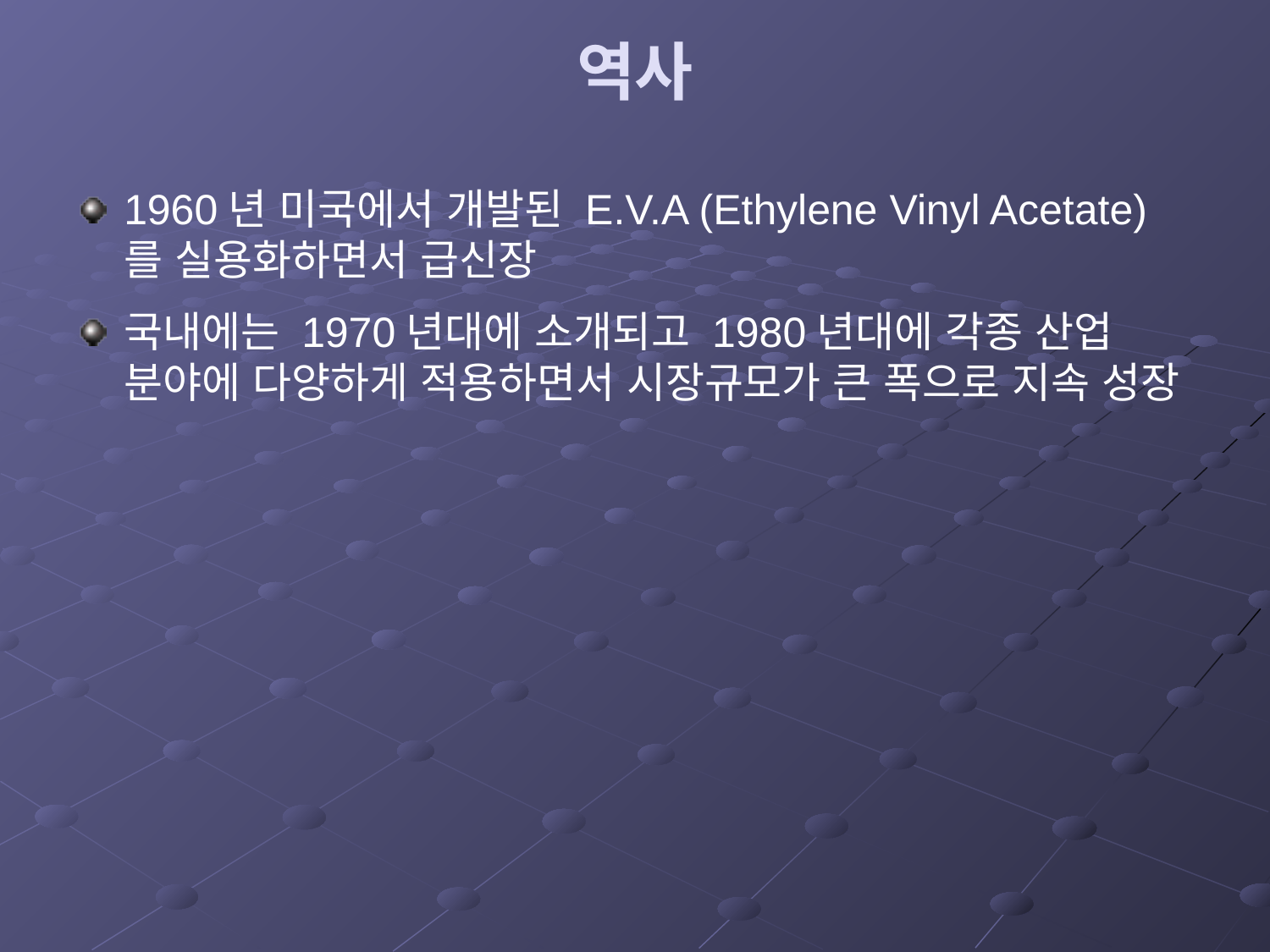

# 역사
1960년 미국에서 개발된 E.V.A (Ethylene Vinyl Acetate)를 실용화하면서 급신장
국내에는 1970년대에 소개되고 1980년대에 각종 산업 분야에 다양하게 적용하면서 시장규모가 큰 폭으로 지속 성장